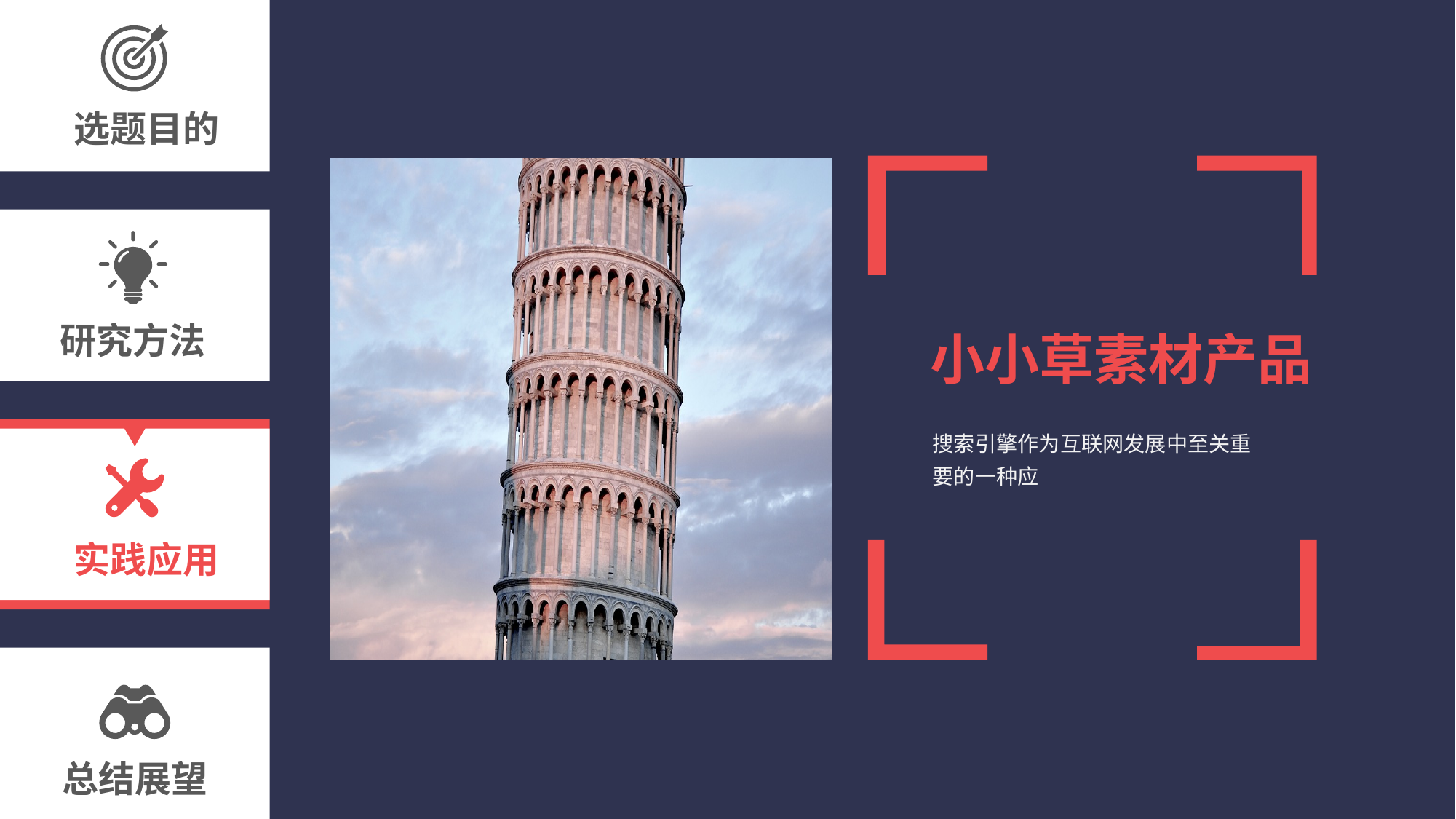

选题目的

研究方法
小小草素材产品
搜索引擎作为互联网发展中至关重要的一种应

实践应用

总结展望